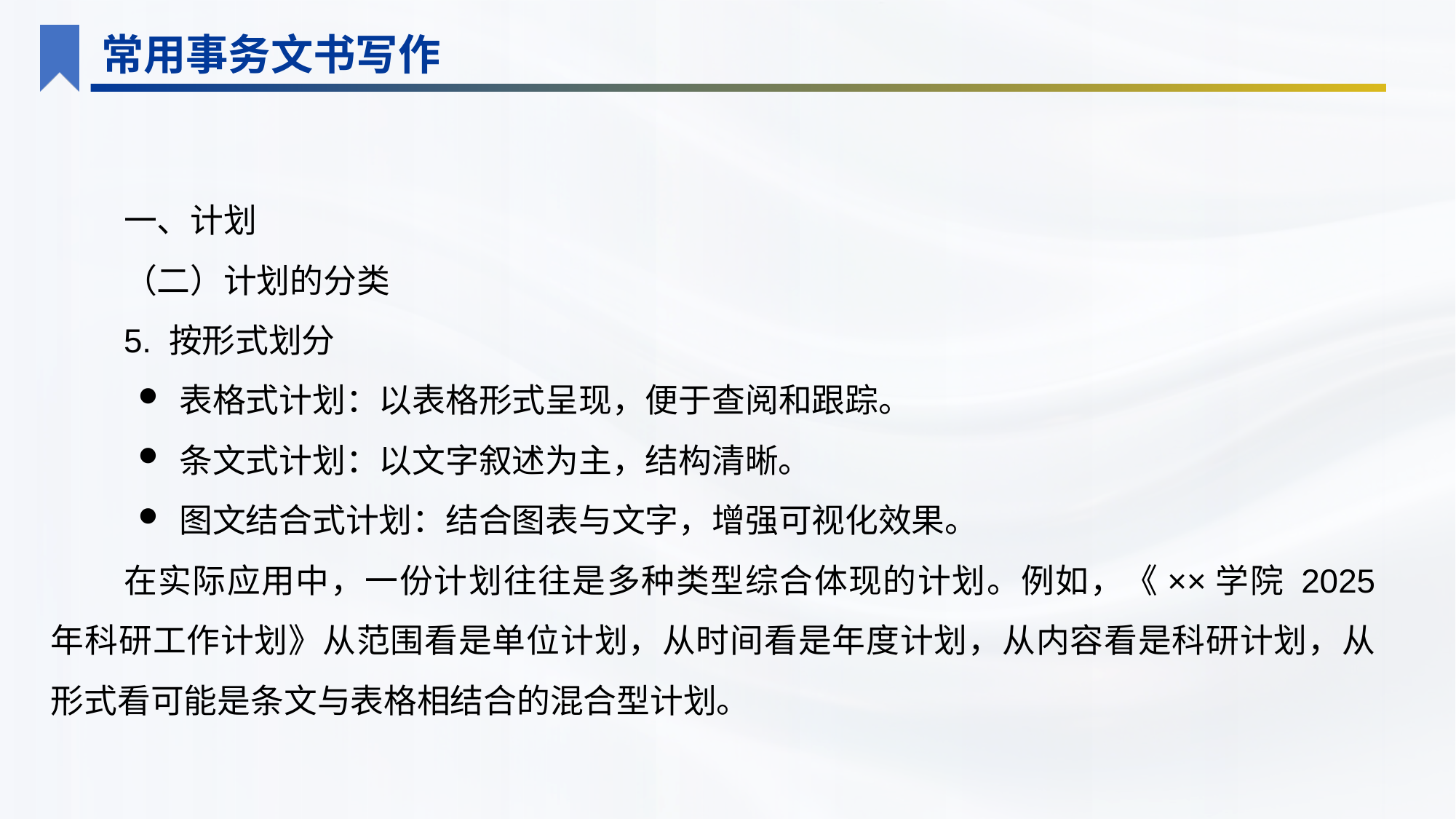

常用事务文书写作
一、计划
（二）计划的分类
5. 按形式划分
表格式计划：以表格形式呈现，便于查阅和跟踪。
条文式计划：以文字叙述为主，结构清晰。
图文结合式计划：结合图表与文字，增强可视化效果。
在实际应用中，一份计划往往是多种类型综合体现的计划。例如，《××学院 2025 年科研工作计划》从范围看是单位计划，从时间看是年度计划，从内容看是科研计划，从形式看可能是条文与表格相结合的混合型计划。